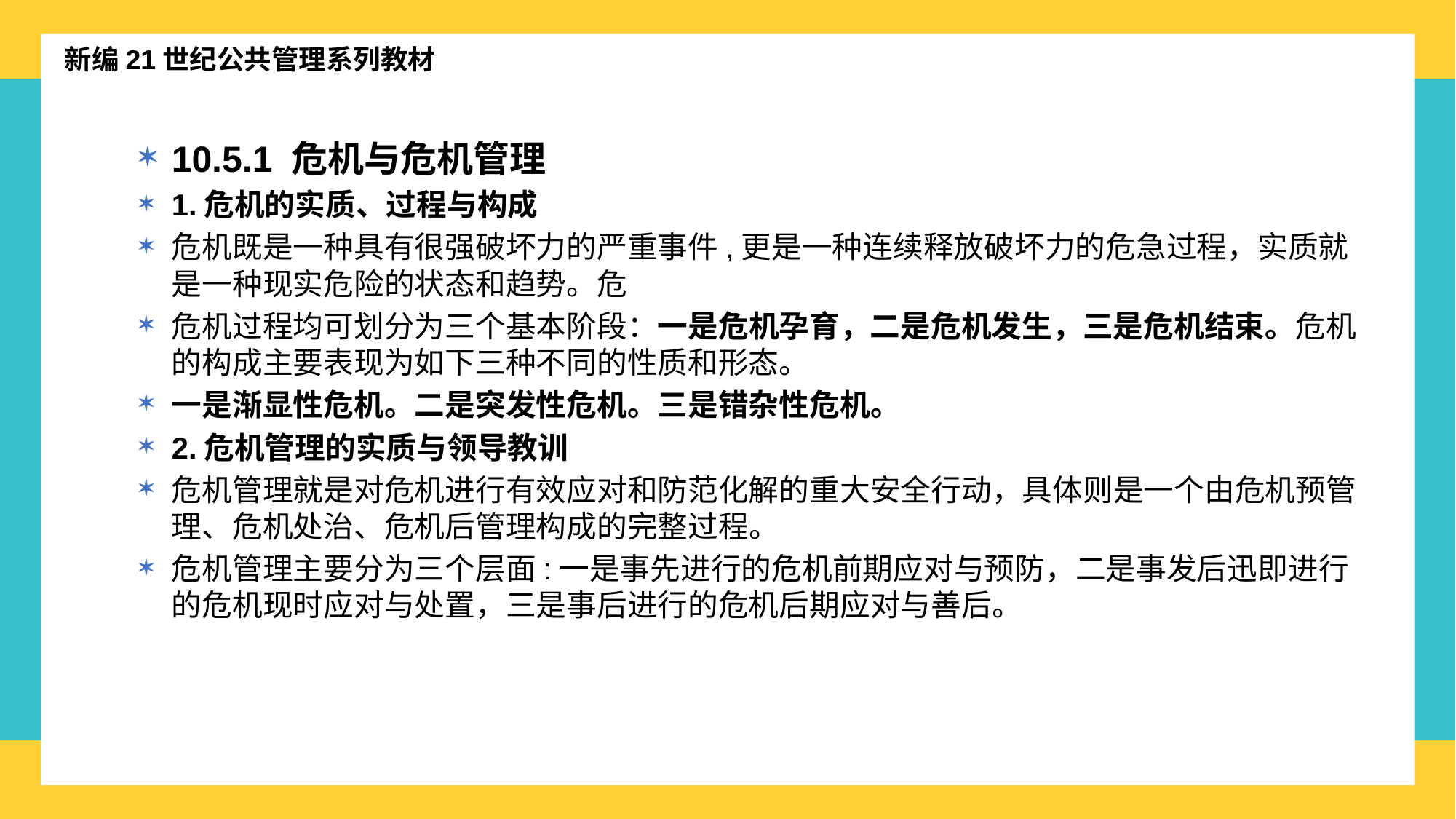

新编21世纪公共管理系列教材
10.5.1 危机与危机管理
1.危机的实质、过程与构成
危机既是一种具有很强破坏力的严重事件,更是一种连续释放破坏力的危急过程，实质就是一种现实危险的状态和趋势。危
危机过程均可划分为三个基本阶段：一是危机孕育，二是危机发生，三是危机结束。危机的构成主要表现为如下三种不同的性质和形态。
一是渐显性危机。二是突发性危机。三是错杂性危机。
2.危机管理的实质与领导教训
危机管理就是对危机进行有效应对和防范化解的重大安全行动，具体则是一个由危机预管理、危机处治、危机后管理构成的完整过程。
危机管理主要分为三个层面:一是事先进行的危机前期应对与预防，二是事发后迅即进行的危机现时应对与处置，三是事后进行的危机后期应对与善后。